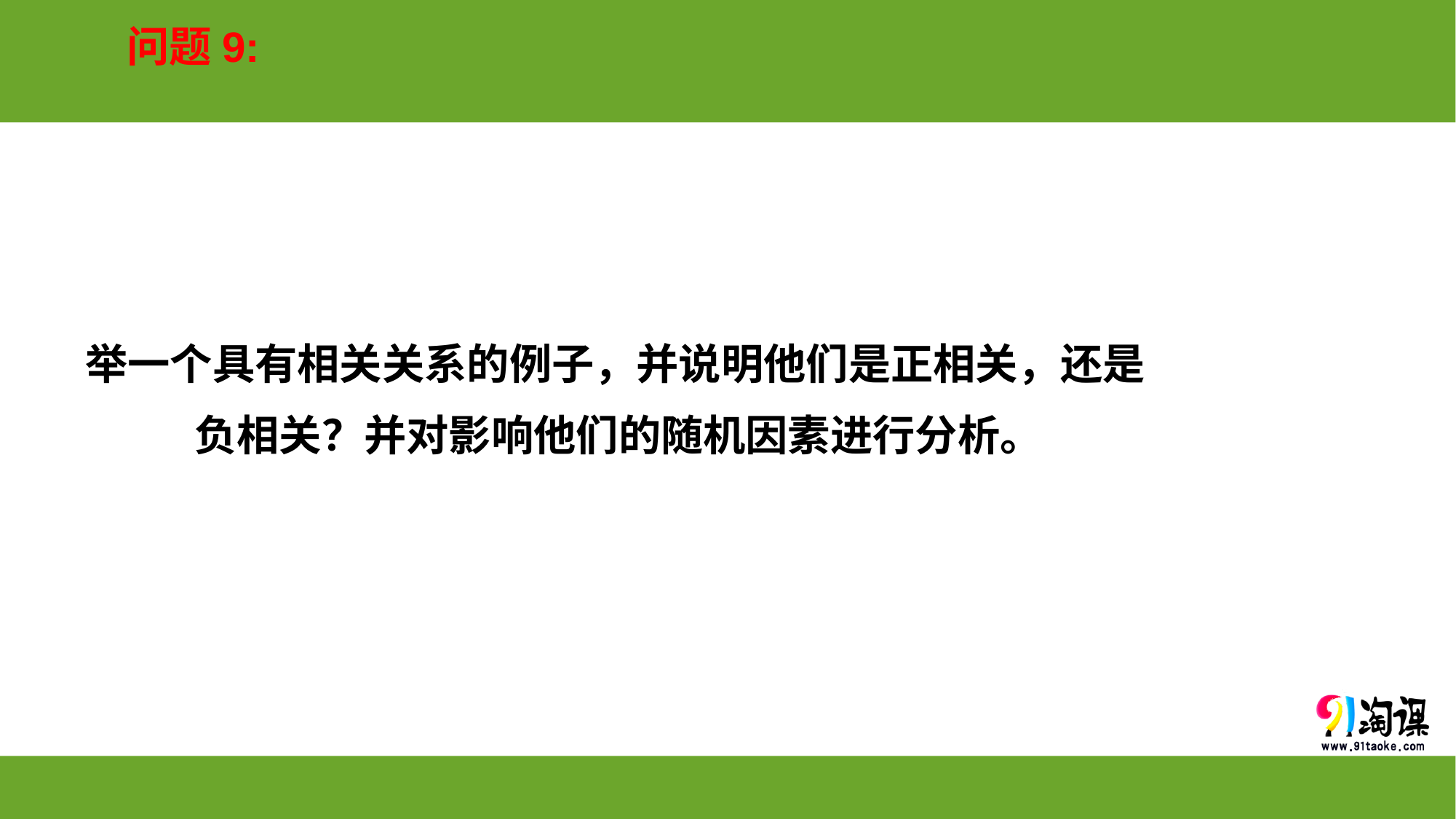

问题9:
# 举一个具有相关关系的例子，并说明他们是正相关，还是负相关？并对影响他们的随机因素进行分析。